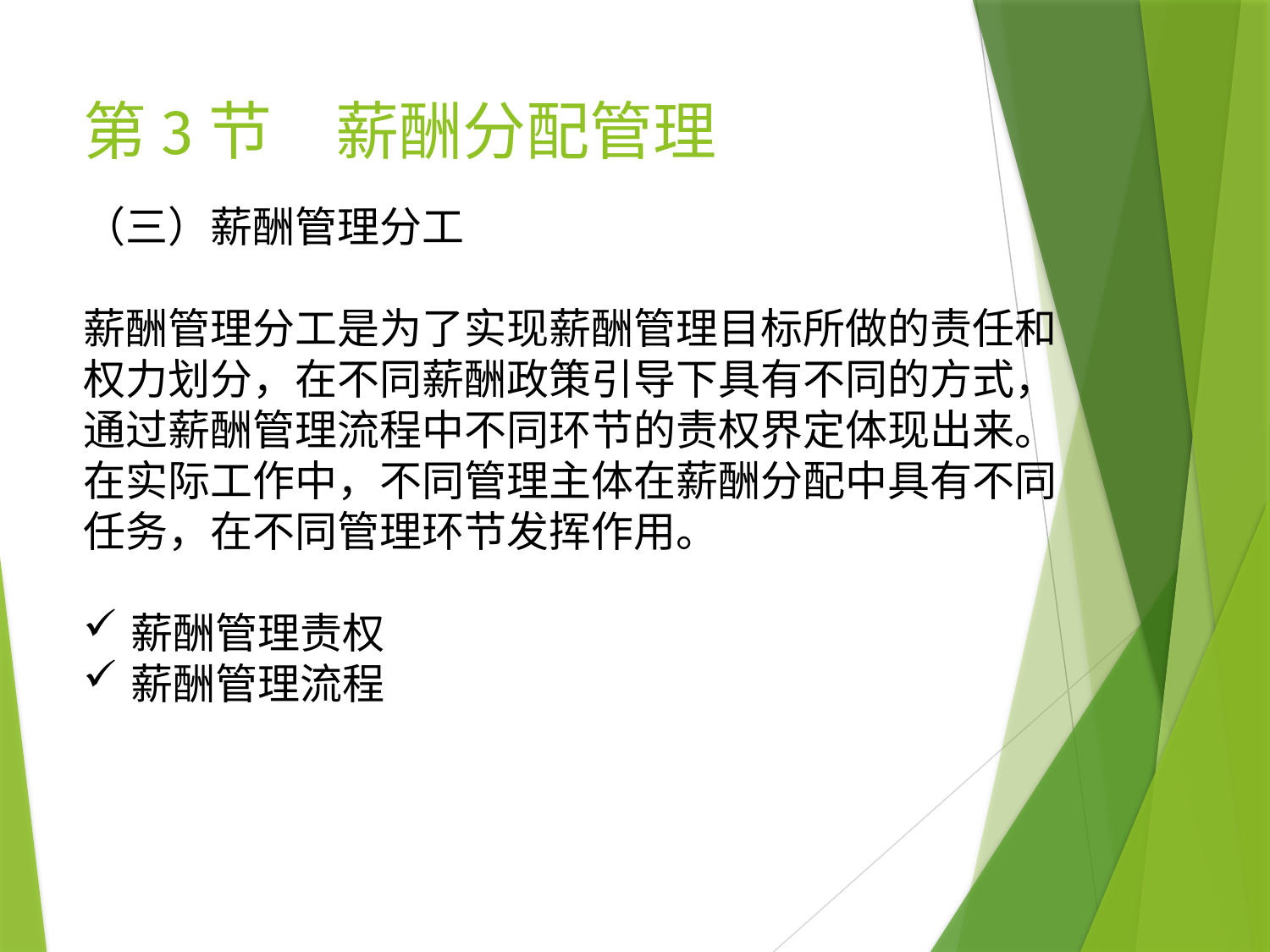

# 第3节　薪酬分配管理
（三）薪酬管理分工

薪酬管理分工是为了实现薪酬管理目标所做的责任和权力划分，在不同薪酬政策引导下具有不同的方式，通过薪酬管理流程中不同环节的责权界定体现出来。在实际工作中，不同管理主体在薪酬分配中具有不同任务，在不同管理环节发挥作用。

薪酬管理责权
薪酬管理流程